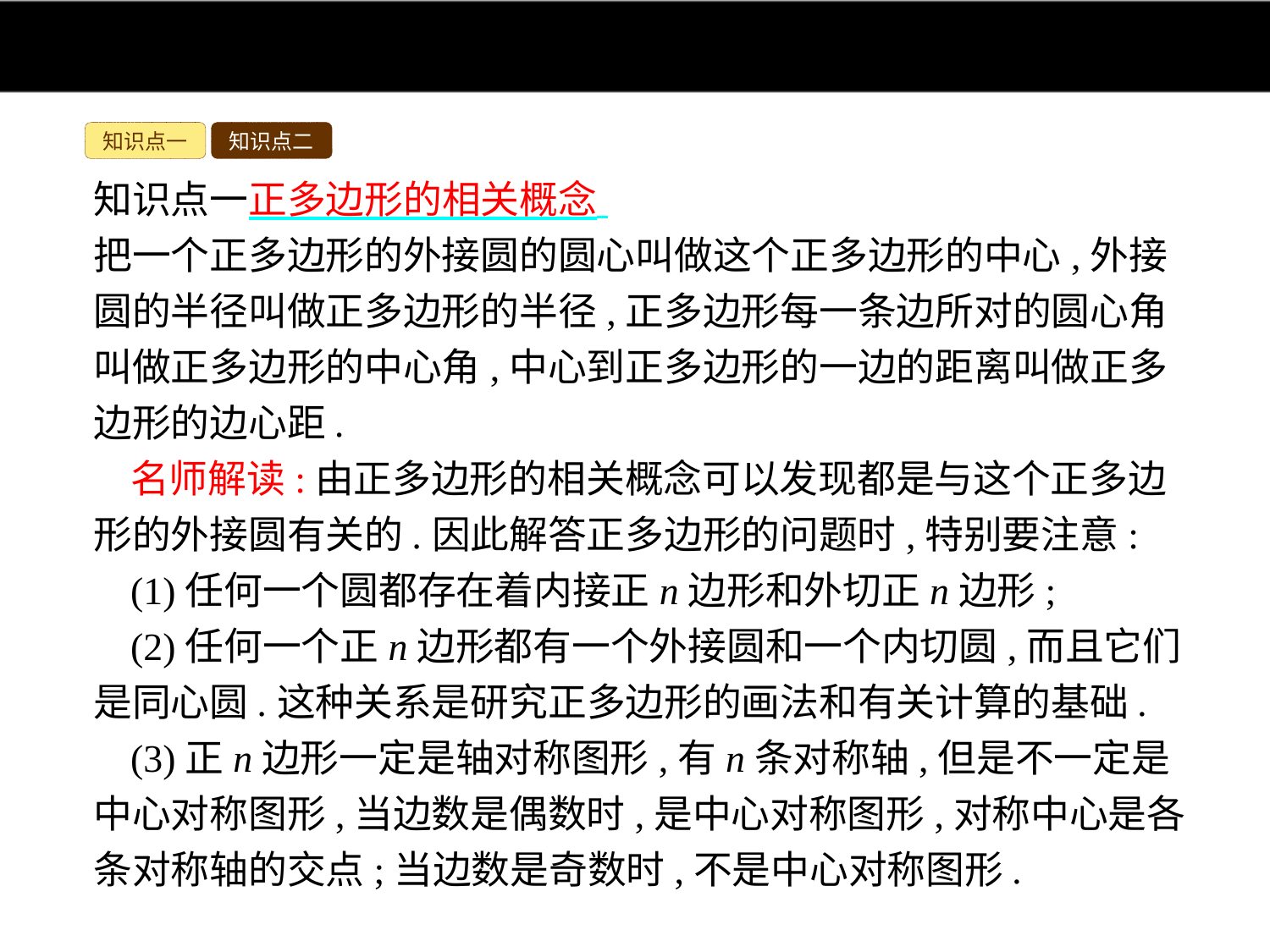

知识点一
知识点二
知识点一正多边形的相关概念
把一个正多边形的外接圆的圆心叫做这个正多边形的中心,外接圆的半径叫做正多边形的半径,正多边形每一条边所对的圆心角叫做正多边形的中心角,中心到正多边形的一边的距离叫做正多边形的边心距.
名师解读:由正多边形的相关概念可以发现都是与这个正多边形的外接圆有关的.因此解答正多边形的问题时,特别要注意:
(1)任何一个圆都存在着内接正n边形和外切正n边形;
(2)任何一个正n边形都有一个外接圆和一个内切圆,而且它们是同心圆.这种关系是研究正多边形的画法和有关计算的基础.
(3)正n边形一定是轴对称图形,有n条对称轴,但是不一定是中心对称图形,当边数是偶数时,是中心对称图形,对称中心是各条对称轴的交点;当边数是奇数时,不是中心对称图形.